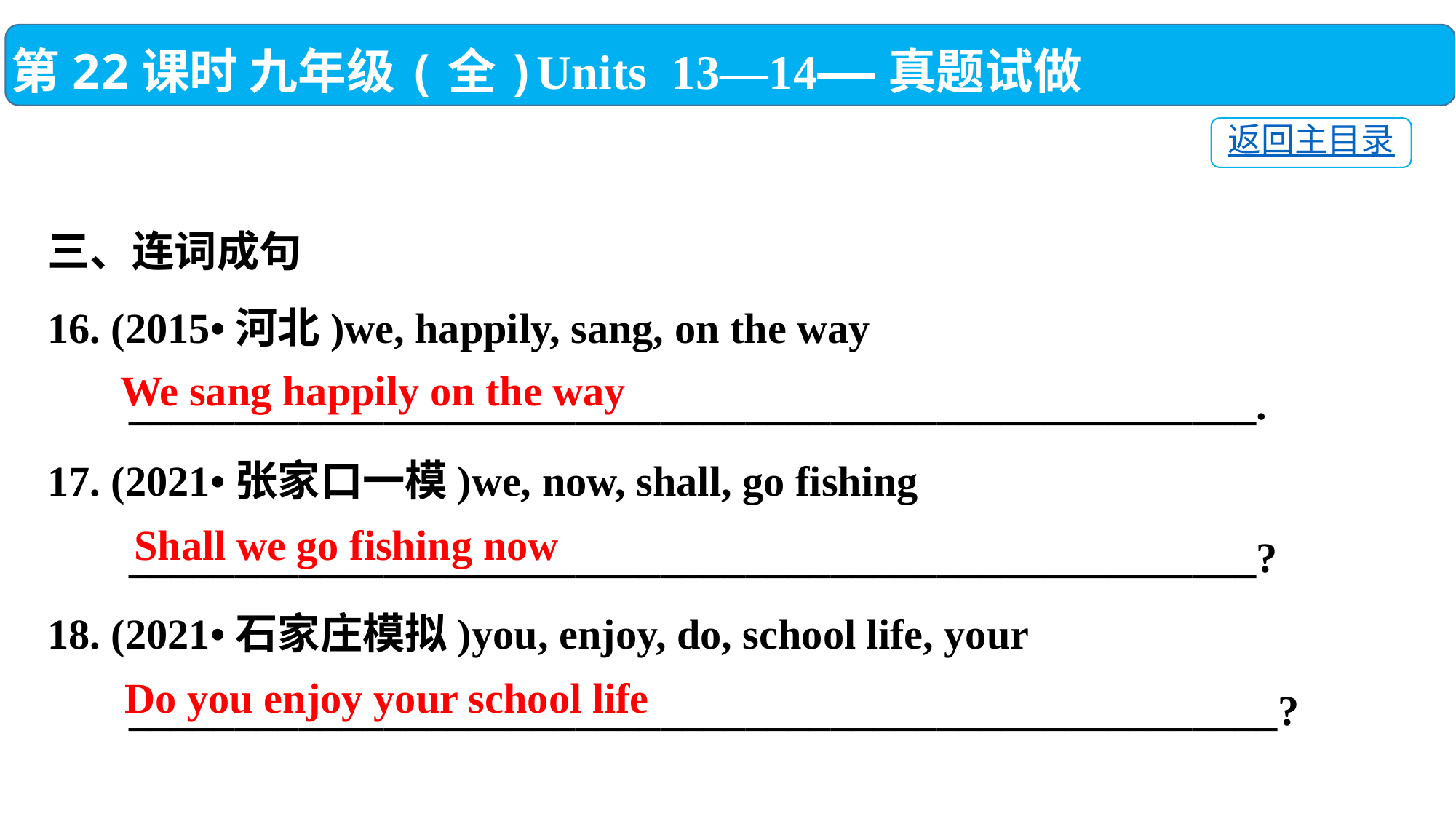

第22课时 九年级(全)Units  13—14——真题试做
返回主目录
三、连词成句
16. (2015•河北)we, happily, sang, on the way
　   _____________________________________________________.
17. (2021•张家口一模)we, now, shall, go fishing
　   _____________________________________________________?
18. (2021•石家庄模拟)you, enjoy, do, school life, your
　   ______________________________________________________?
We sang happily on the way
 Shall we go fishing now
Do you enjoy your school life